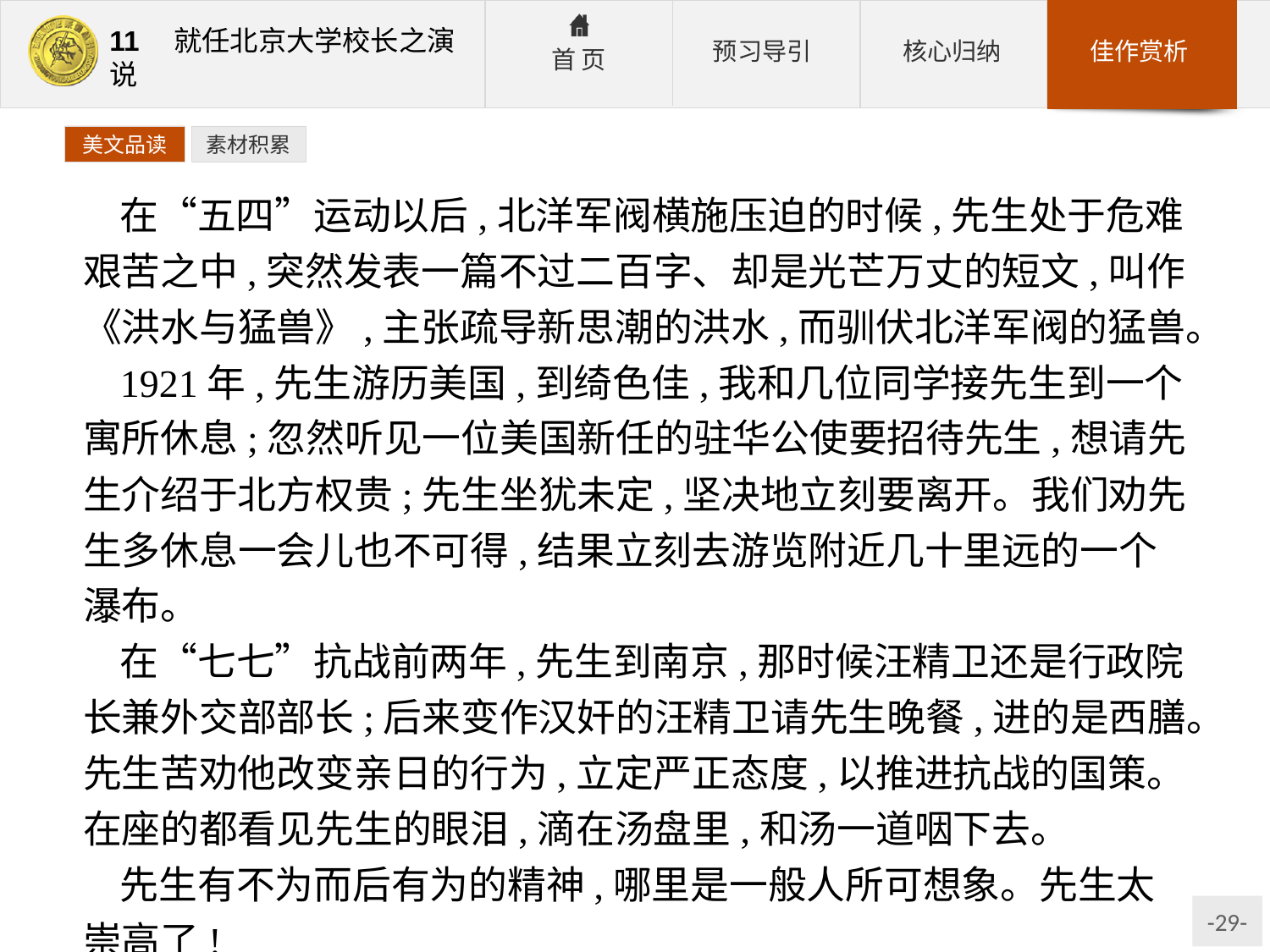

美文品读
素材积累
在“五四”运动以后,北洋军阀横施压迫的时候,先生处于危难艰苦之中,突然发表一篇不过二百字、却是光芒万丈的短文,叫作《洪水与猛兽》,主张疏导新思潮的洪水,而驯伏北洋军阀的猛兽。
1921年,先生游历美国,到绮色佳,我和几位同学接先生到一个寓所休息;忽然听见一位美国新任的驻华公使要招待先生,想请先生介绍于北方权贵;先生坐犹未定,坚决地立刻要离开。我们劝先生多休息一会儿也不可得,结果立刻去游览附近几十里远的一个瀑布。
在“七七”抗战前两年,先生到南京,那时候汪精卫还是行政院长兼外交部部长;后来变作汉奸的汪精卫请先生晚餐,进的是西膳。先生苦劝他改变亲日的行为,立定严正态度,以推进抗战的国策。在座的都看见先生的眼泪,滴在汤盘里,和汤一道咽下去。
先生有不为而后有为的精神,哪里是一般人所可想象。先生太崇高了!